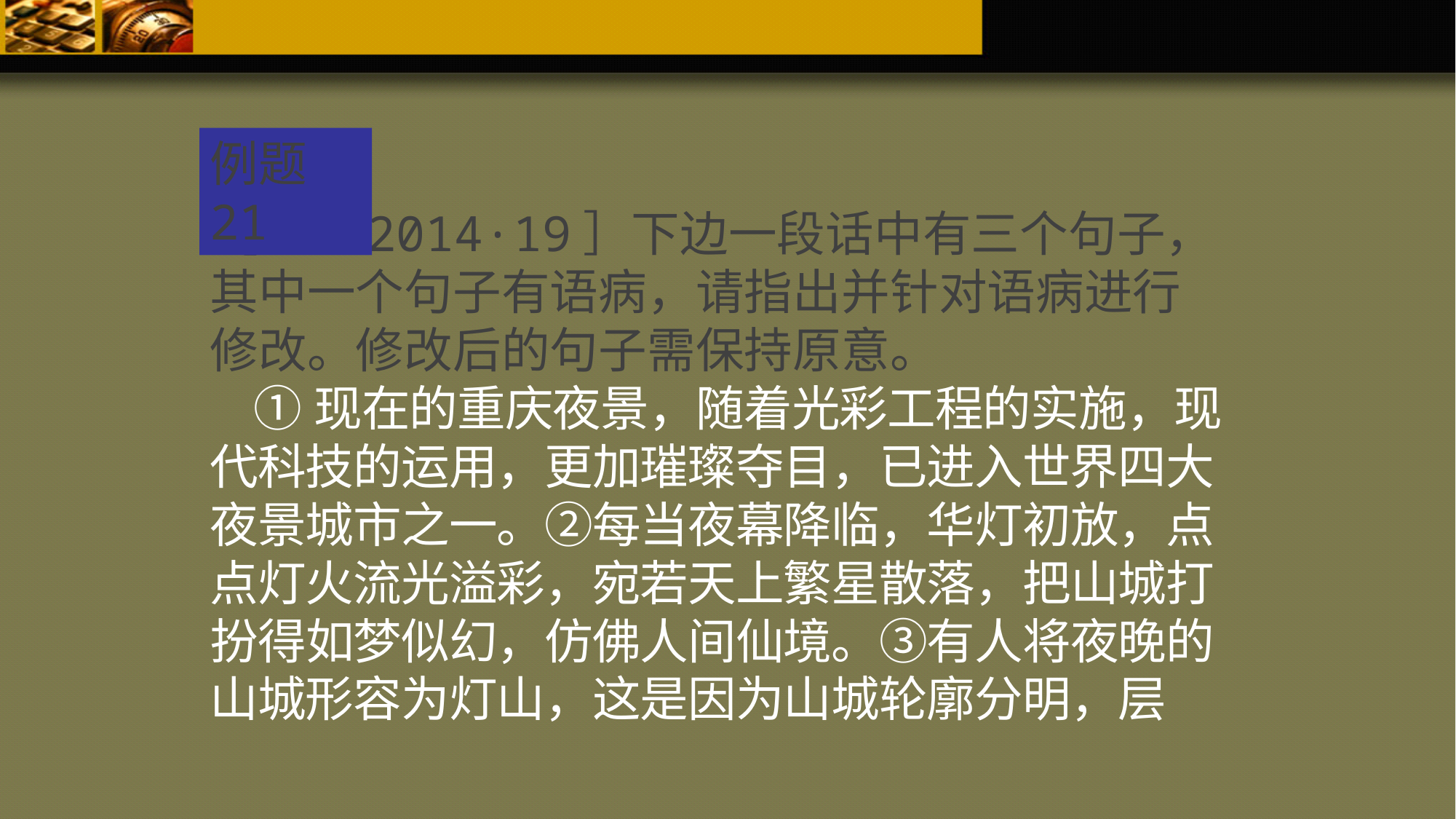

例题21
［重庆2014·19］下边一段话中有三个句子，其中一个句子有语病，请指出并针对语病进行修改。修改后的句子需保持原意。
    ①现在的重庆夜景，随着光彩工程的实施，现代科技的运用，更加璀璨夺目，已进入世界四大夜景城市之一。②每当夜幕降临，华灯初放，点点灯火流光溢彩，宛若天上繁星散落，把山城打扮得如梦似幻，仿佛人间仙境。③有人将夜晚的山城形容为灯山，这是因为山城轮廓分明，层